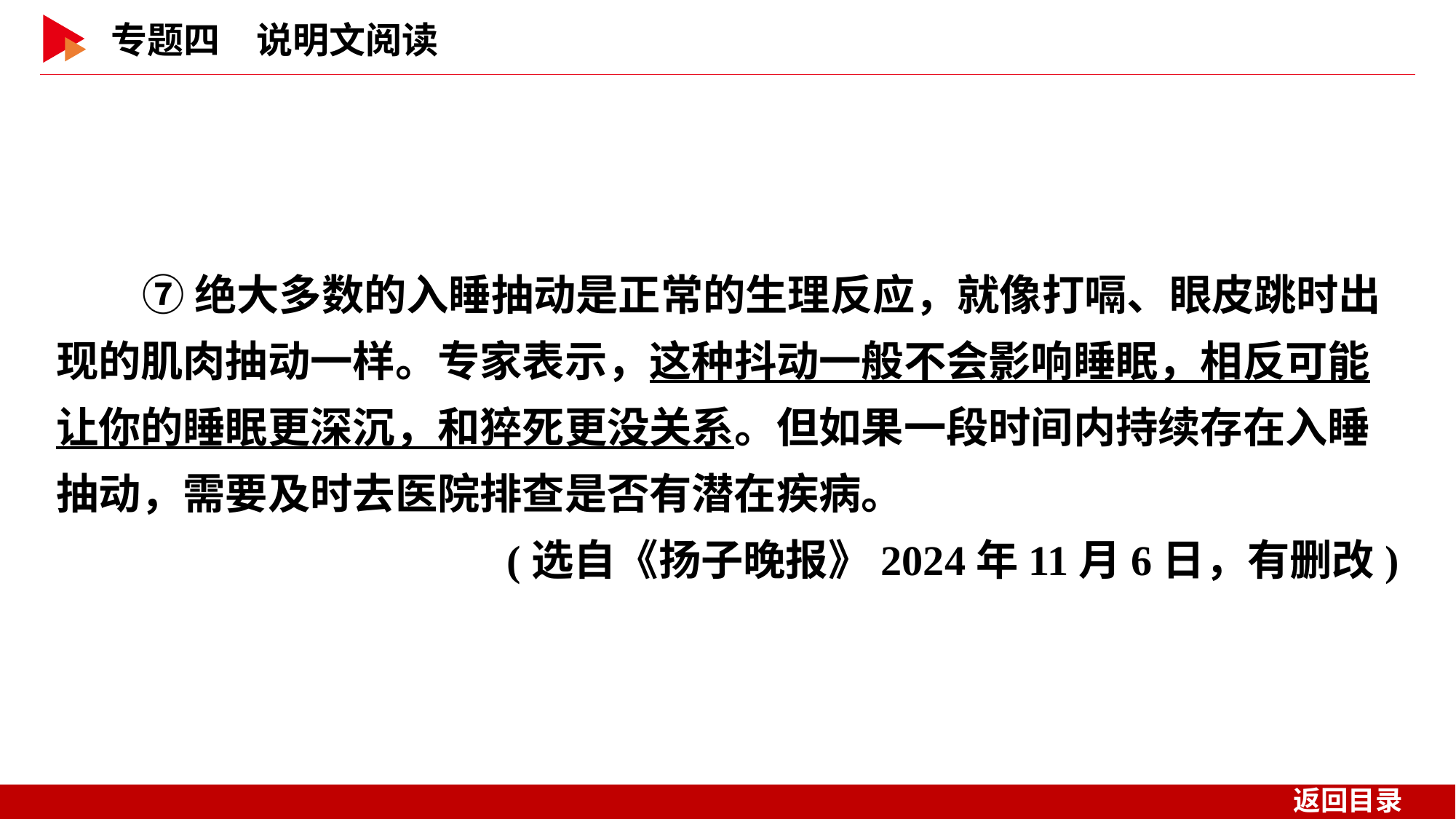

⑦绝大多数的入睡抽动是正常的生理反应，就像打嗝、眼皮跳时出现的肌肉抽动一样。专家表示，这种抖动一般不会影响睡眠，相反可能让你的睡眠更深沉，和猝死更没关系。但如果一段时间内持续存在入睡抽动，需要及时去医院排查是否有潜在疾病。
(选自《扬子晚报》2024年11月6日，有删改)